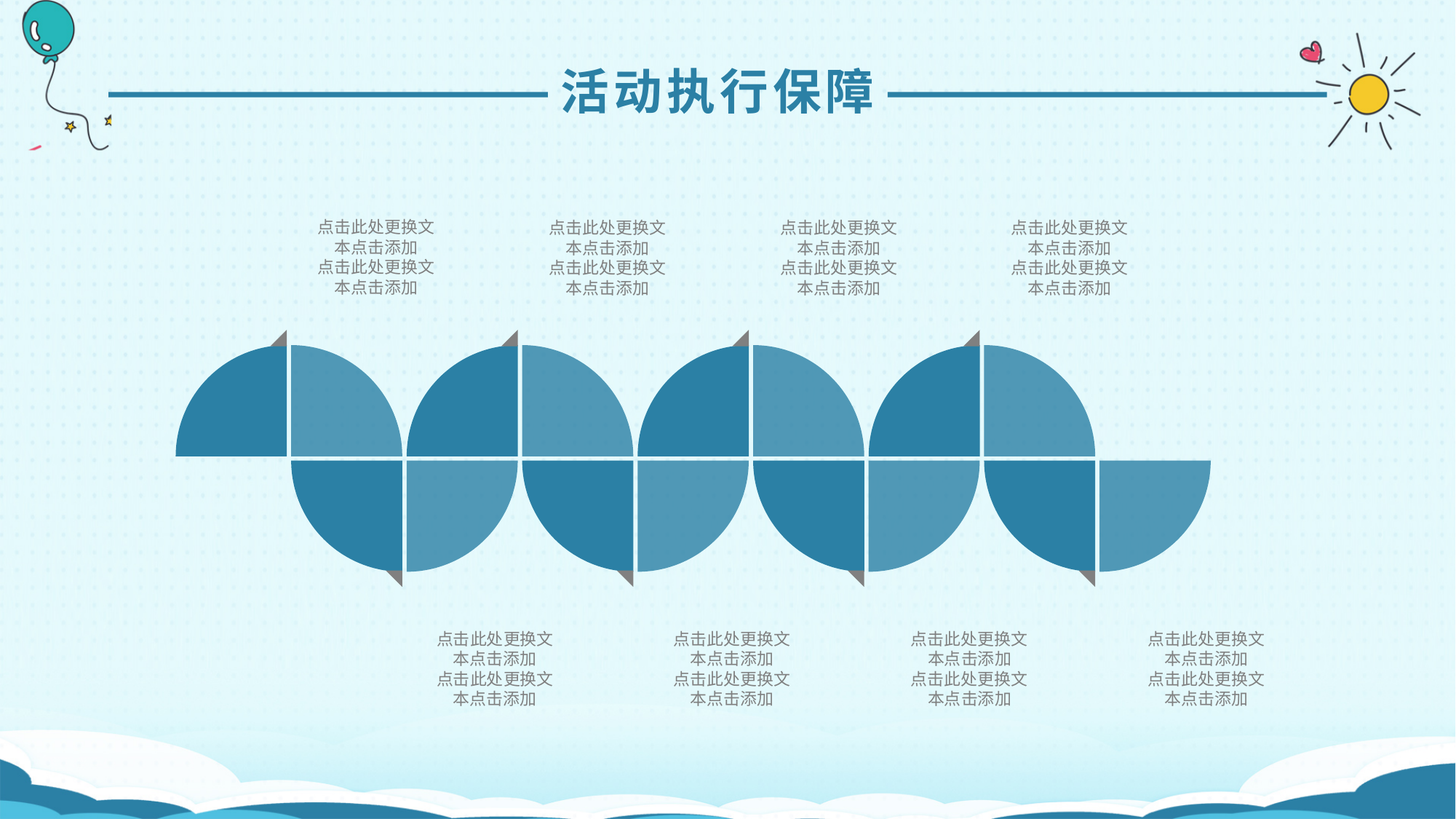

活动执行保障

点击此处更换文本点击添加
点击此处更换文本点击添加

点击此处更换文本点击添加
点击此处更换文本点击添加

点击此处更换文本点击添加
点击此处更换文本点击添加

点击此处更换文本点击添加
点击此处更换文本点击添加

点击此处更换文本点击添加
点击此处更换文本点击添加

点击此处更换文本点击添加
点击此处更换文本点击添加

点击此处更换文本点击添加
点击此处更换文本点击添加

点击此处更换文本点击添加
点击此处更换文本点击添加